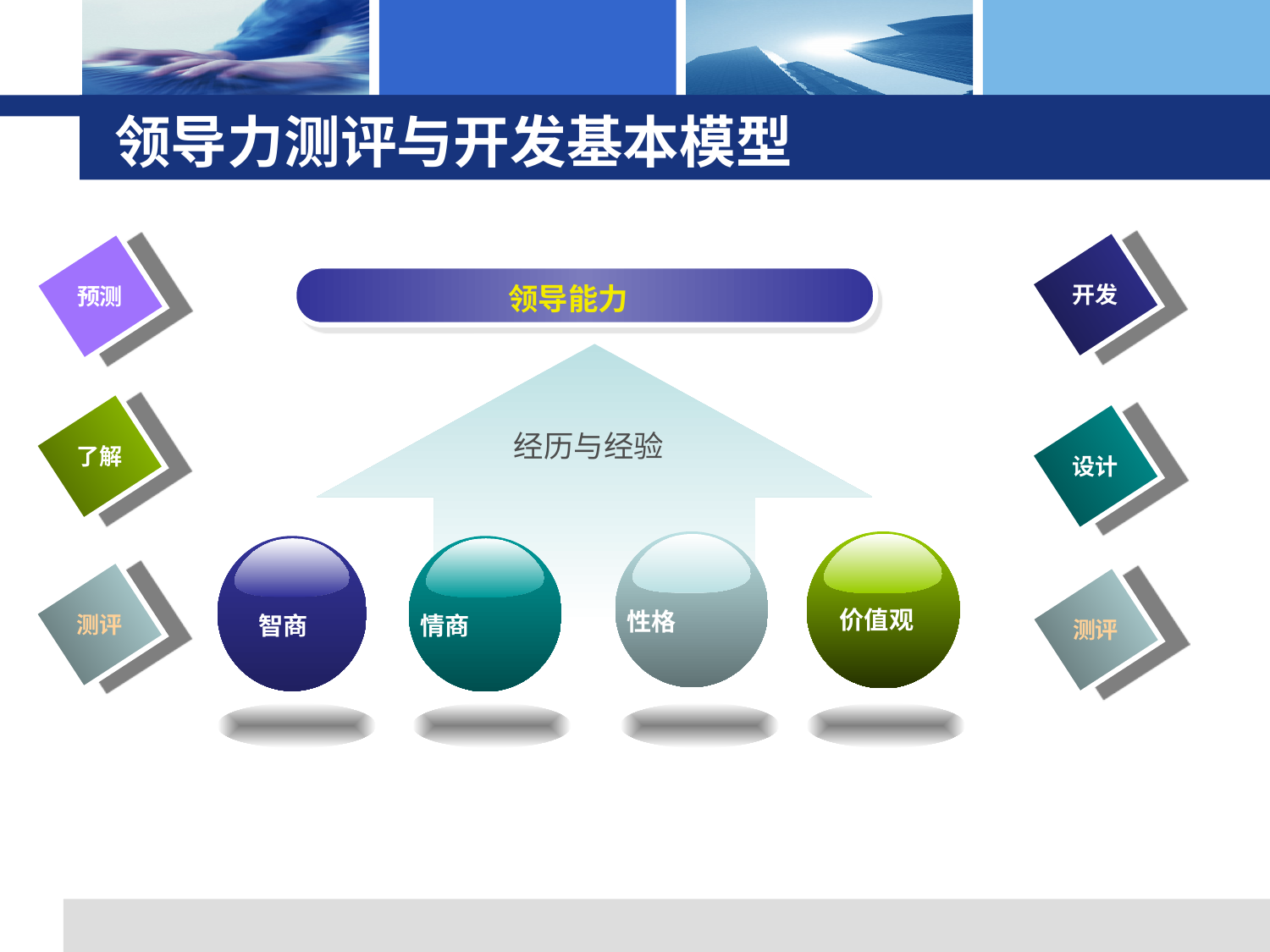

# 领导力测评与开发基本模型

开发

设计

测评

预测

了解

测评

领导能力

经历与经验

性格

价值观

智商

情商